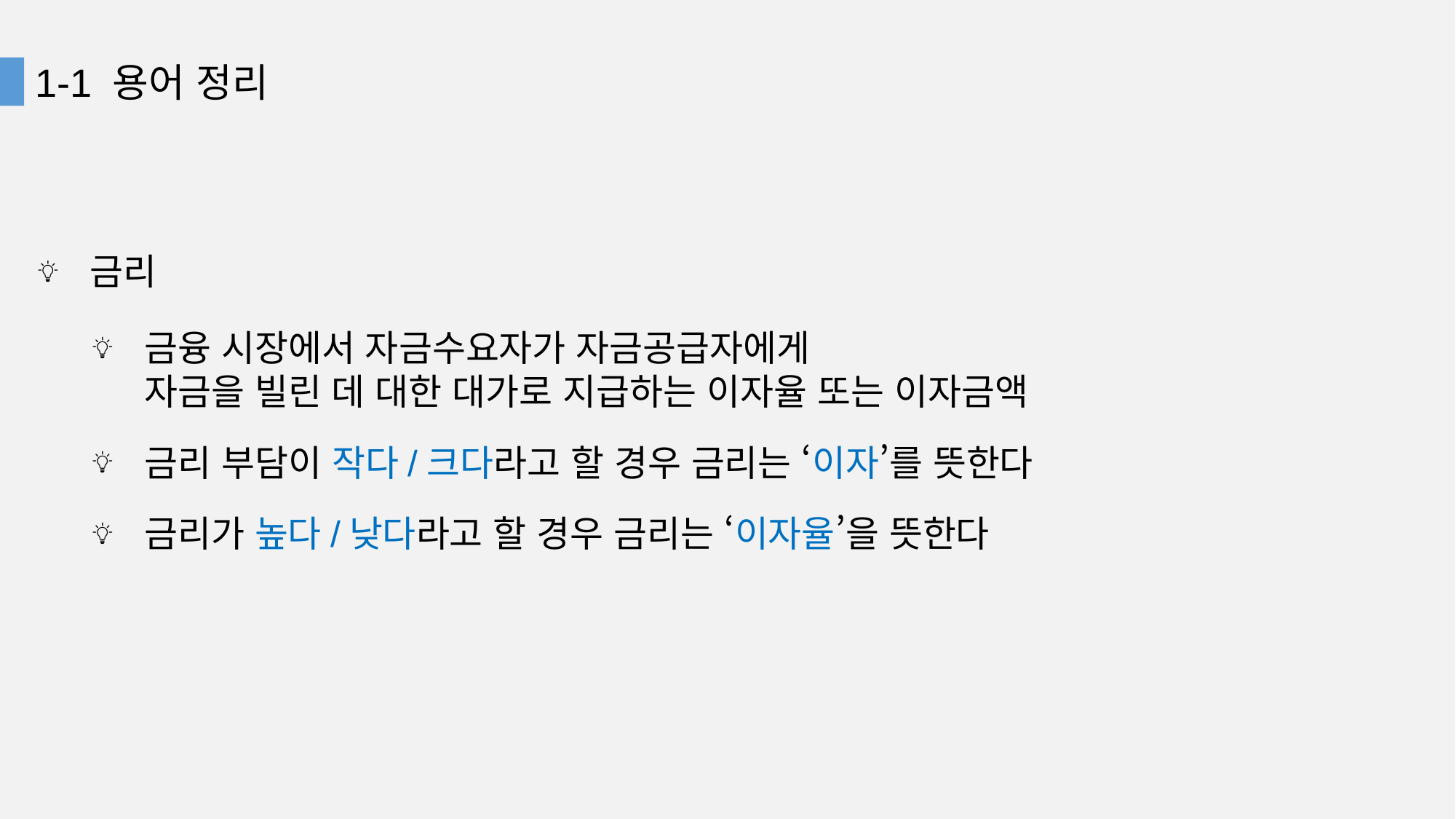

1-1 용어 정리

금리

금융 시장에서 자금수요자가 자금공급자에게
자금을 빌린 데 대한 대가로 지급하는 이자율 또는 이자금액

금리 부담이 작다/크다라고 할 경우 금리는 ‘이자’를 뜻한다

금리가 높다/낮다라고 할 경우 금리는 ‘이자율’을 뜻한다